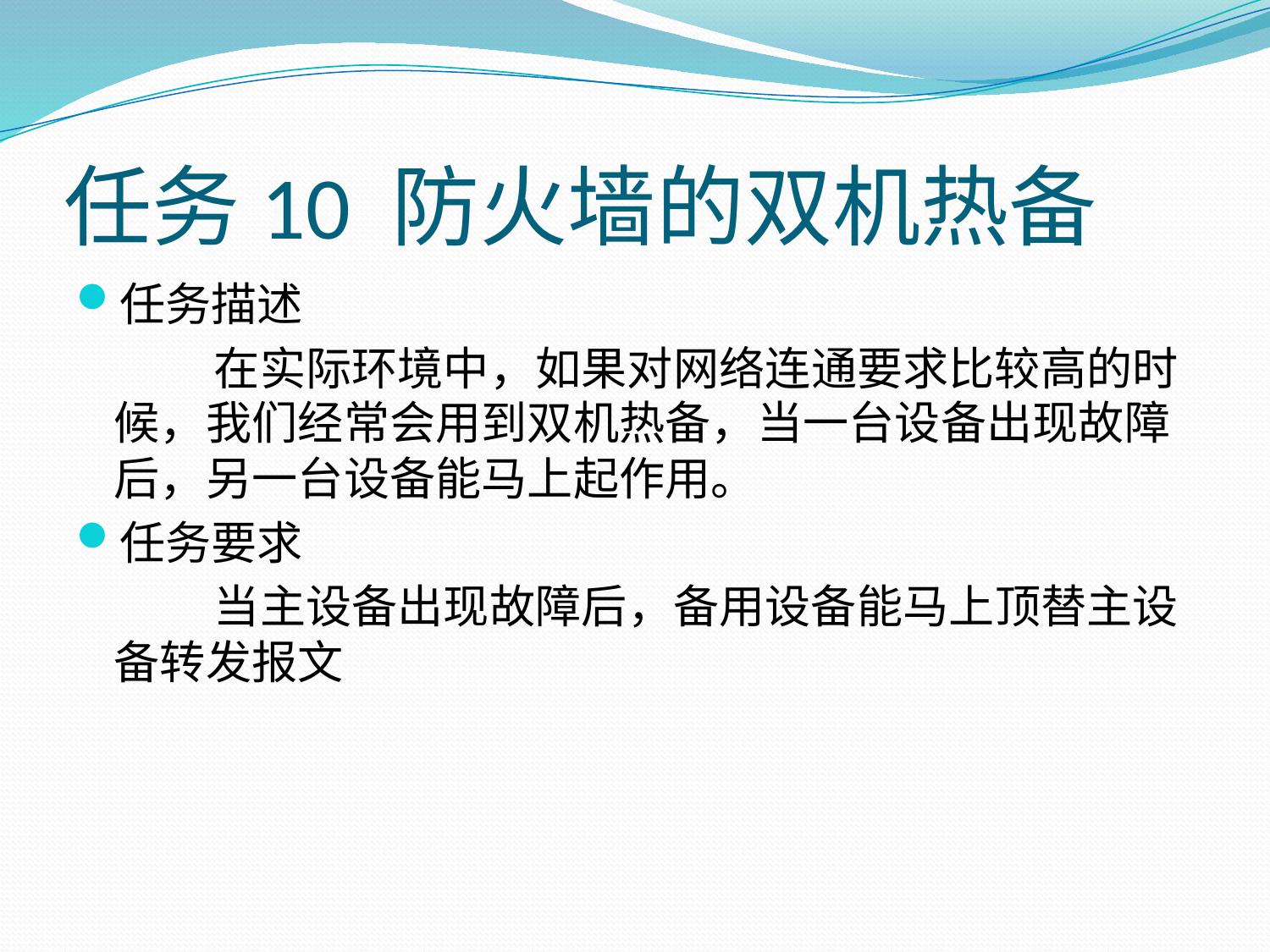

# 任务10 防火墙的双机热备
任务描述
在实际环境中，如果对网络连通要求比较高的时候，我们经常会用到双机热备，当一台设备出现故障后，另一台设备能马上起作用。
任务要求
当主设备出现故障后，备用设备能马上顶替主设备转发报文